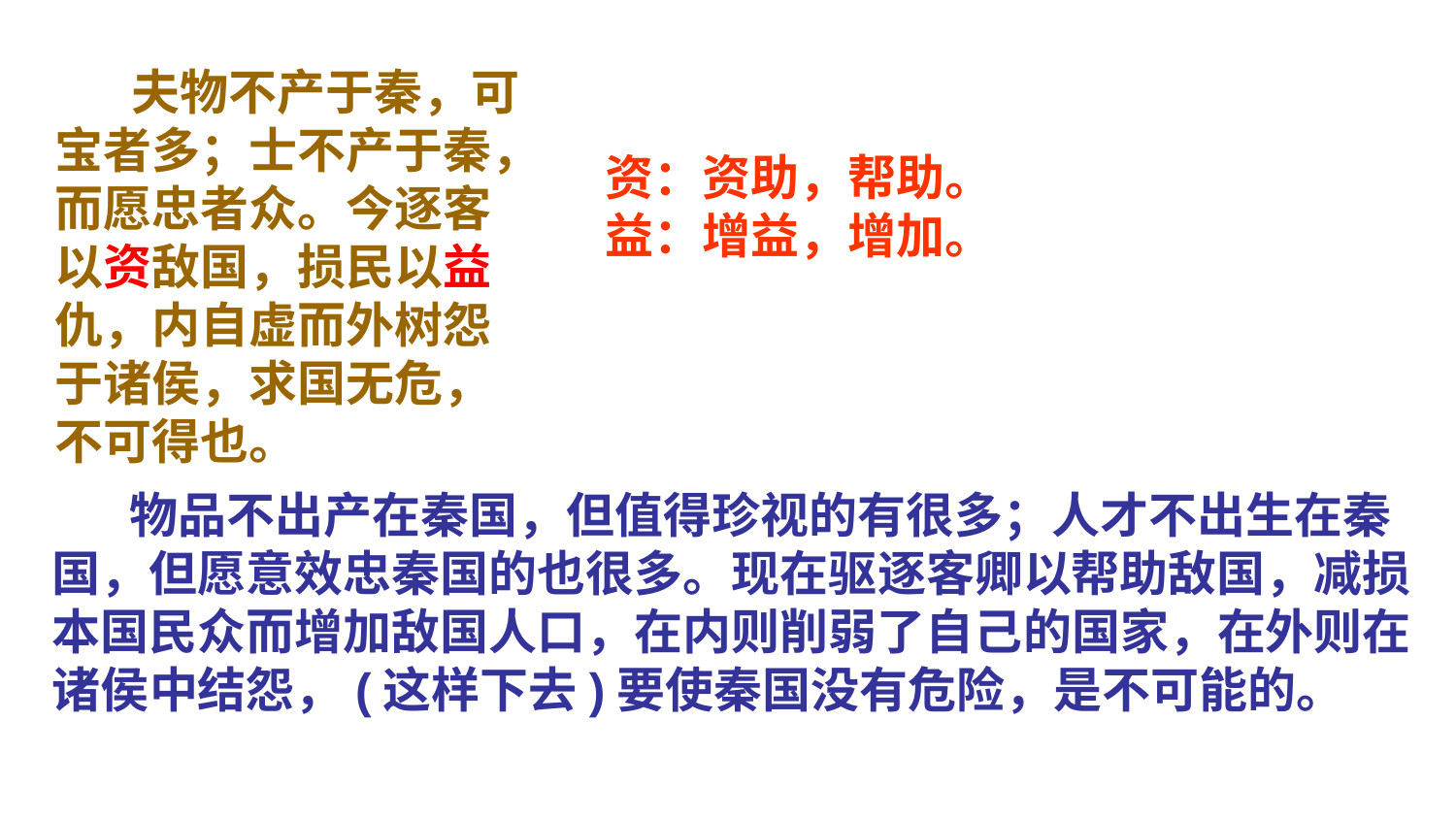

夫物不产于秦，可宝者多；士不产于秦，而愿忠者众。今逐客以资敌国，损民以益仇，内自虚而外树怨于诸侯，求国无危，不可得也。

# 资：资助，帮助。 益：增益，增加。
      物品不出产在秦国，但值得珍视的有很多；人才不出生在秦国，但愿意效忠秦国的也很多。现在驱逐客卿以帮助敌国，减损本国民众而增加敌国人口，在内则削弱了自己的国家，在外则在诸侯中结怨，(这样下去)要使秦国没有危险，是不可能的。